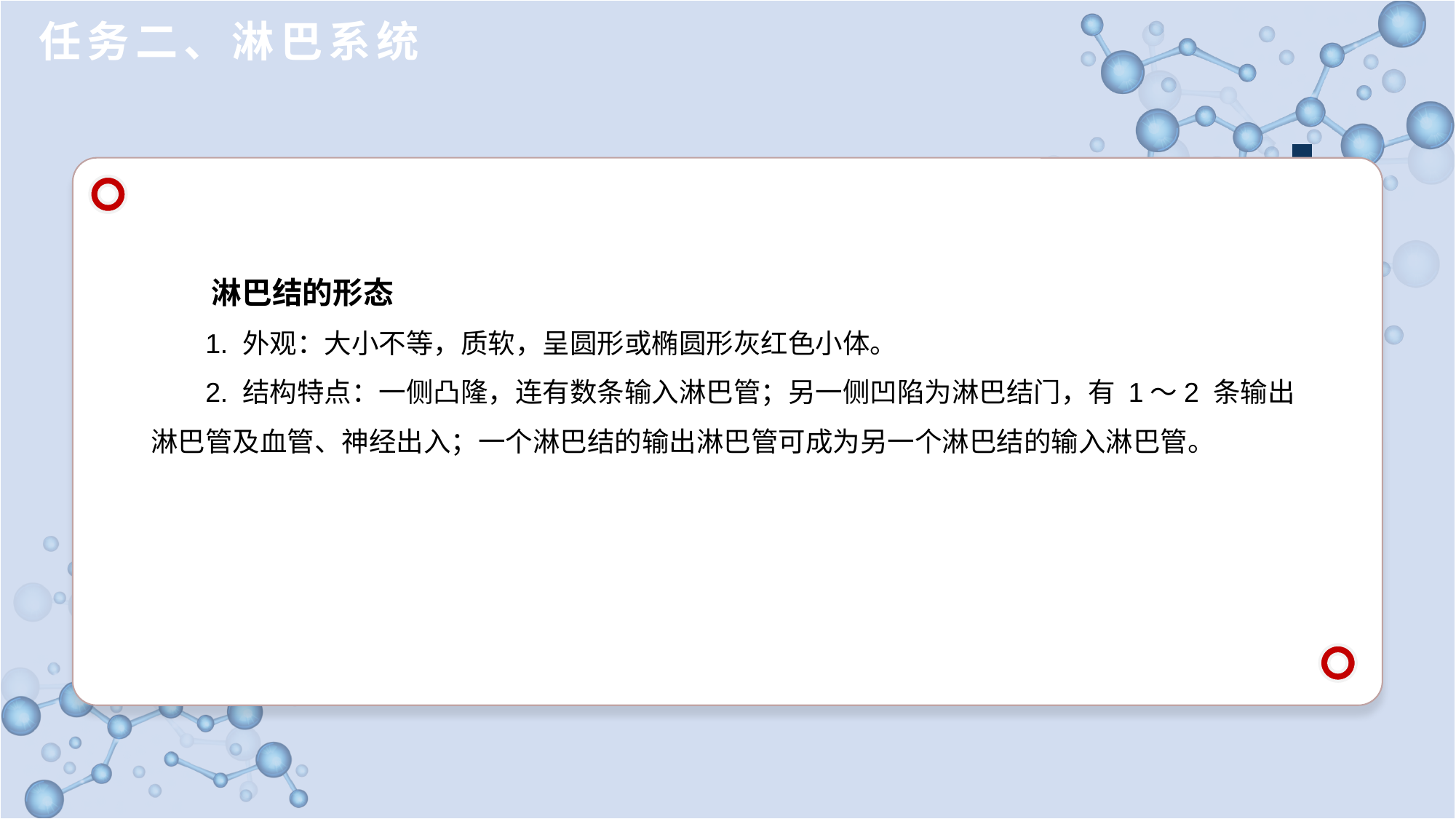

任务二、淋巴系统

淋巴结的形态
1. 外观：大小不等，质软，呈圆形或椭圆形灰红色小体。
2. 结构特点：一侧凸隆，连有数条输入淋巴管；另一侧凹陷为淋巴结门，有 1～2 条输出淋巴管及血管、神经出入；一个淋巴结的输出淋巴管可成为另一个淋巴结的输入淋巴管。